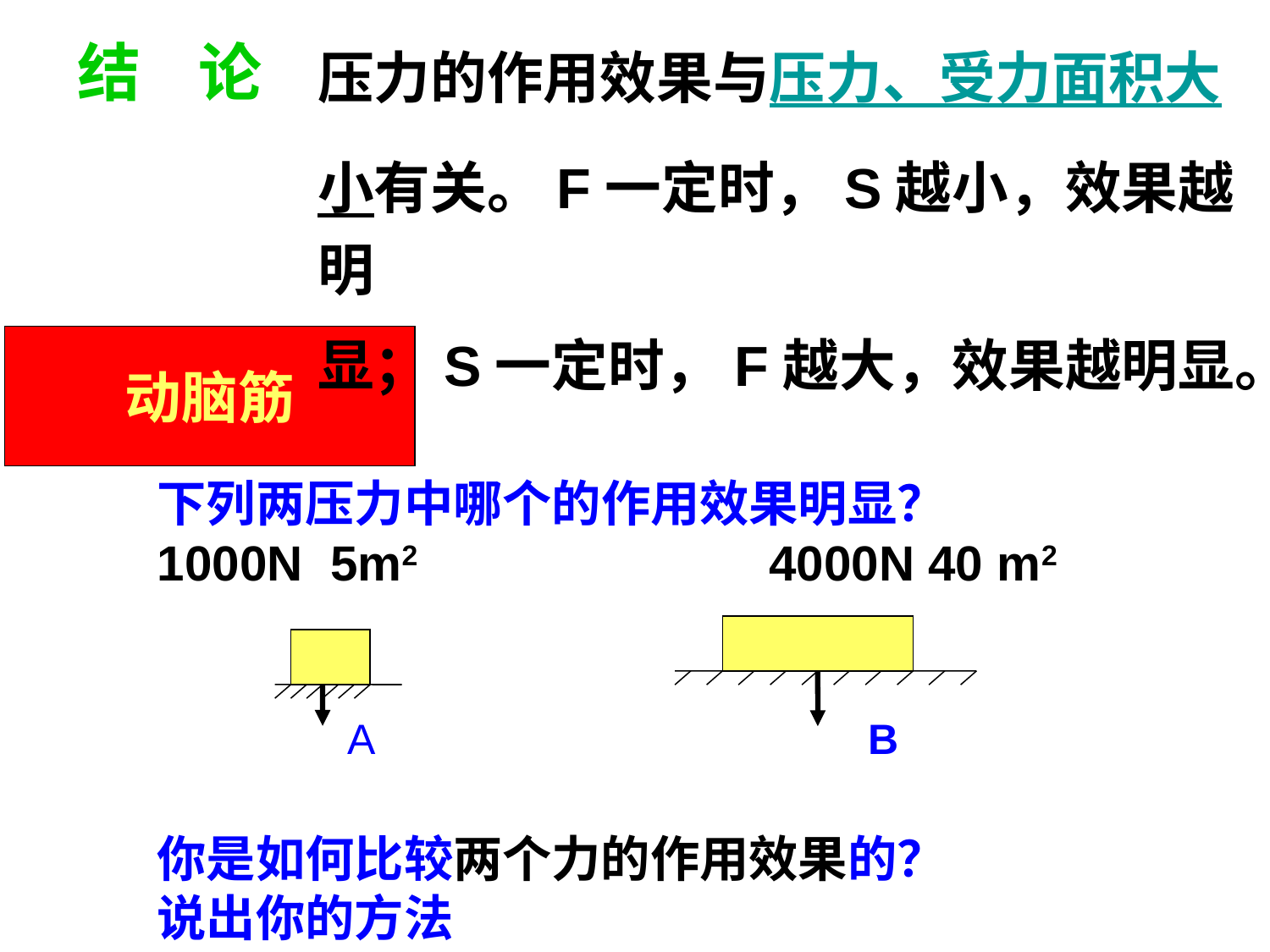

结    论
压力的作用效果与压力、受力面积大
小有关。F一定时，S越小，效果越明
显；S一定时，F越大，效果越明显。
动脑筋
下列两压力中哪个的作用效果明显？
1000N  5m2                          4000N 40 m2

你是如何比较两个力的作用效果的？
说出你的方法

A
B